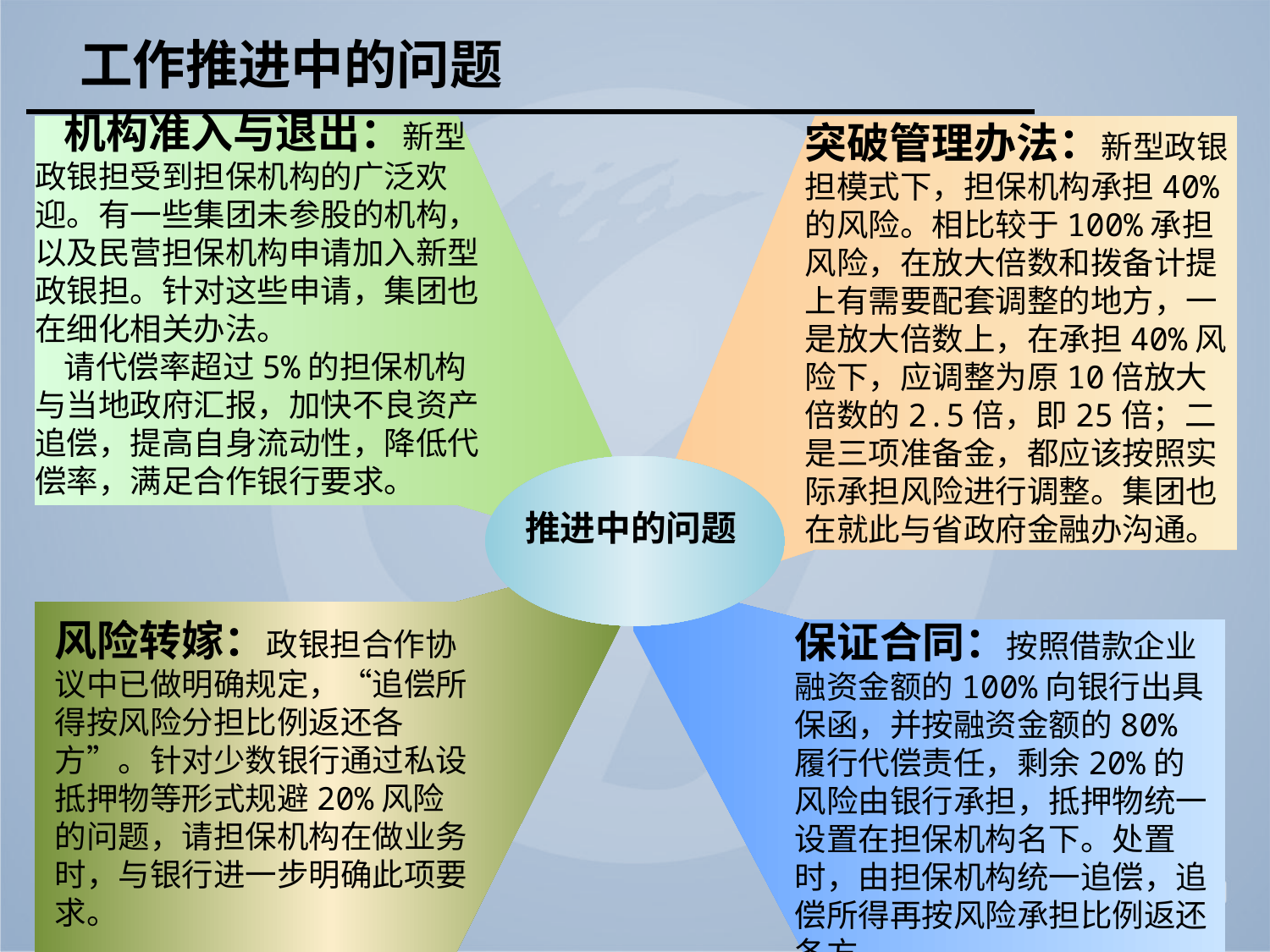

工作推进中的问题
  机构准入与退出：新型政银担受到担保机构的广泛欢迎。有一些集团未参股的机构，以及民营担保机构申请加入新型政银担。针对这些申请，集团也在细化相关办法。
   请代偿率超过5%的担保机构与当地政府汇报，加快不良资产追偿，提高自身流动性，降低代偿率，满足合作银行要求。

突破管理办法：新型政银担模式下，担保机构承担40%的风险。相比较于100%承担风险，在放大倍数和拨备计提上有需要配套调整的地方，一是放大倍数上，在承担40%风险下，应调整为原10倍放大倍数的2.5倍，即25倍；二是三项准备金，都应该按照实际承担风险进行调整。集团也在就此与省政府金融办沟通。

推进中的问题

风险转嫁：政银担合作协议中已做明确规定，“追偿所得按风险分担比例返还各方”。针对少数银行通过私设抵押物等形式规避20%风险的问题，请担保机构在做业务时，与银行进一步明确此项要求。

保证合同：按照借款企业融资金额的100%向银行出具保函，并按融资金额的80%履行代偿责任，剩余20%的风险由银行承担，抵押物统一设置在担保机构名下。处置时，由担保机构统一追偿，追偿所得再按风险承担比例返还各方。